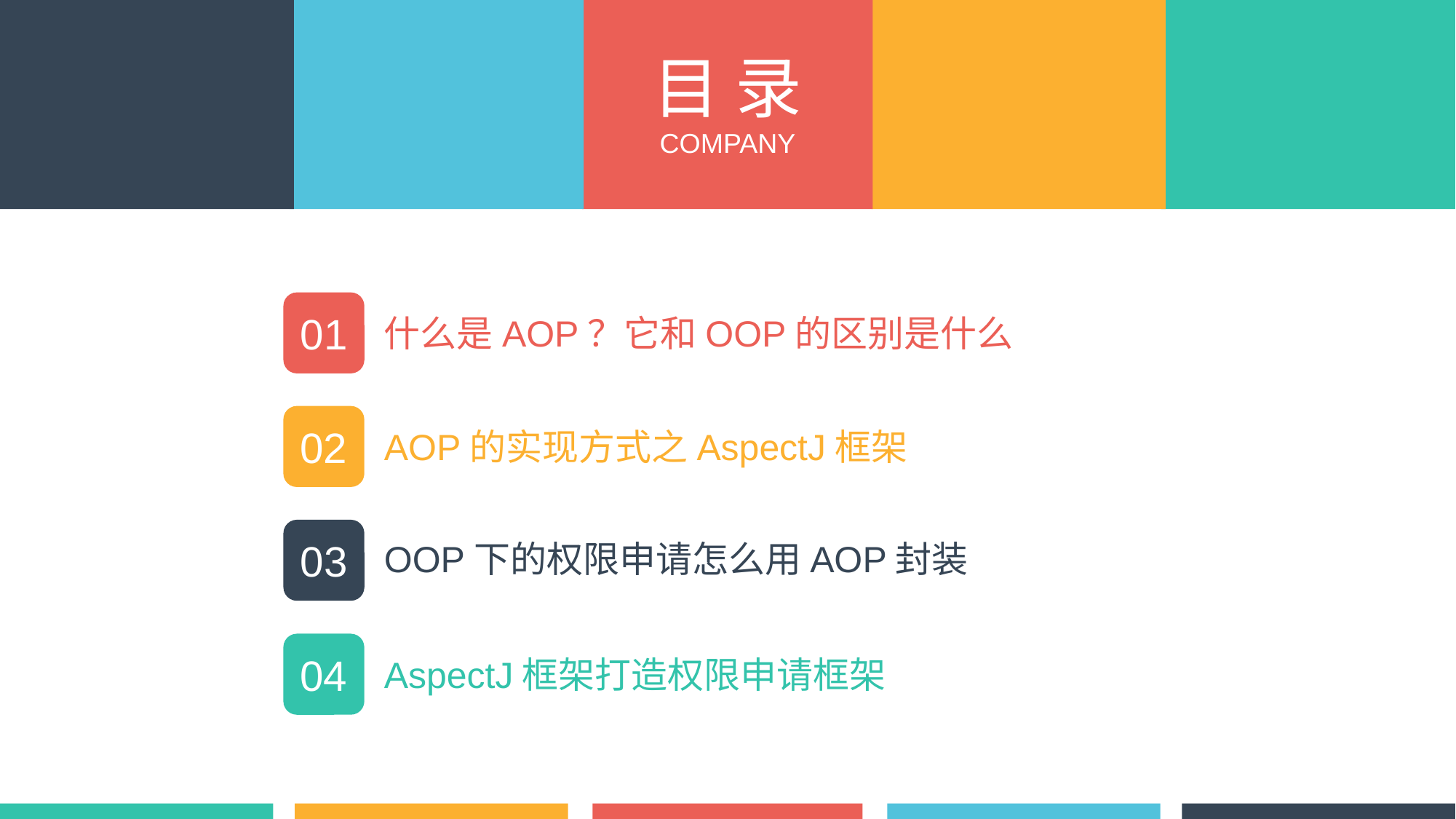

目 录
COMPANY
01
什么是AOP？它和OOP的区别是什么
02
AOP的实现方式之AspectJ框架
03
OOP下的权限申请怎么用AOP封装

04
AspectJ框架打造权限申请框架